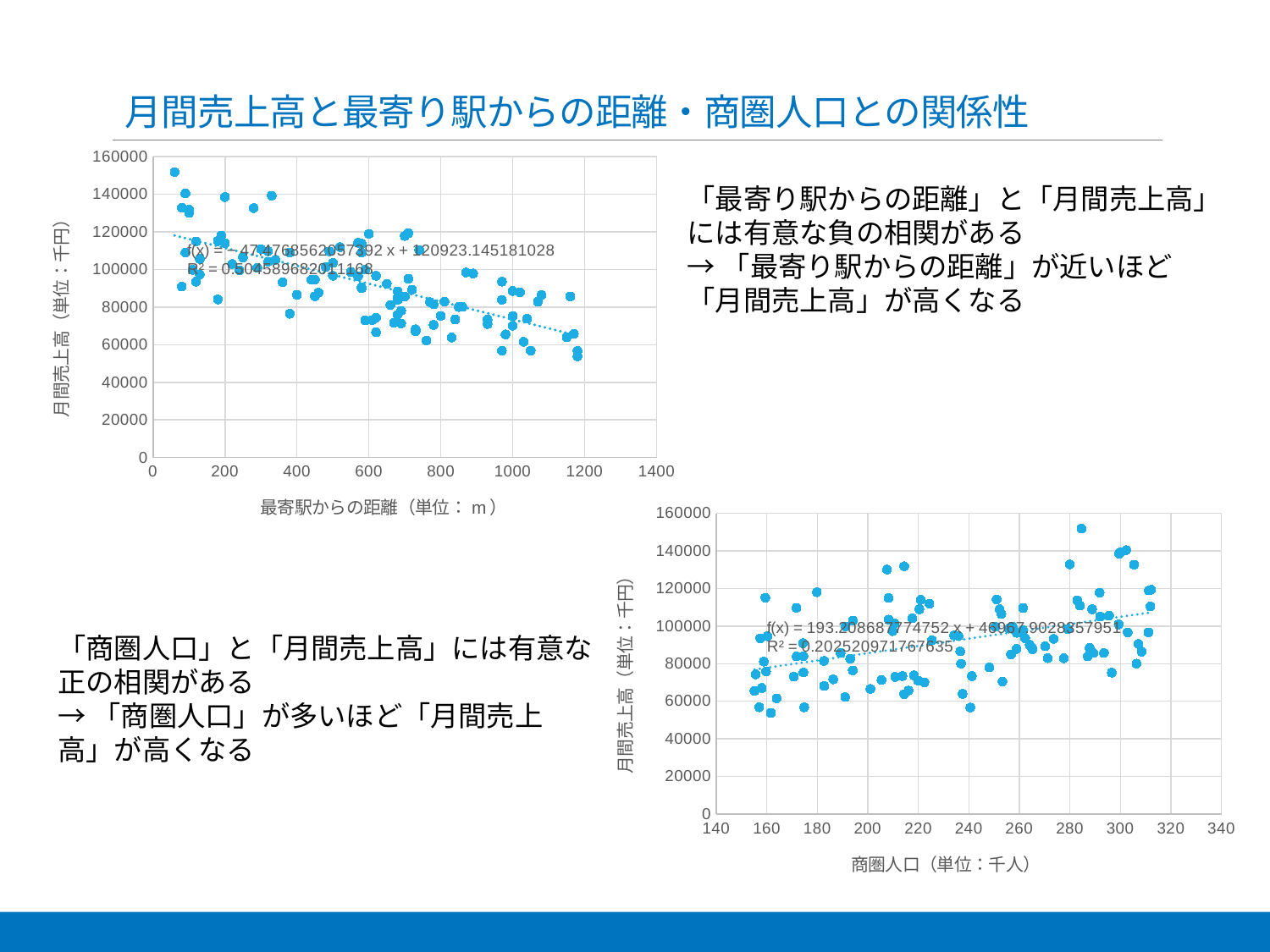

# 月間売上高と最寄り駅からの距離・商圏人口との関係性

### Chart

| Category |  |
|---|---|
「最寄り駅からの距離」と「月間売上高」には有意な負の相関がある
→「最寄り駅からの距離」が近いほど「月間売上高」が高くなる

### Chart

| Category |  |
|---|---|
「商圏人口」と「月間売上高」には有意な正の相関がある
→「商圏人口」が多いほど「月間売上高」が高くなる